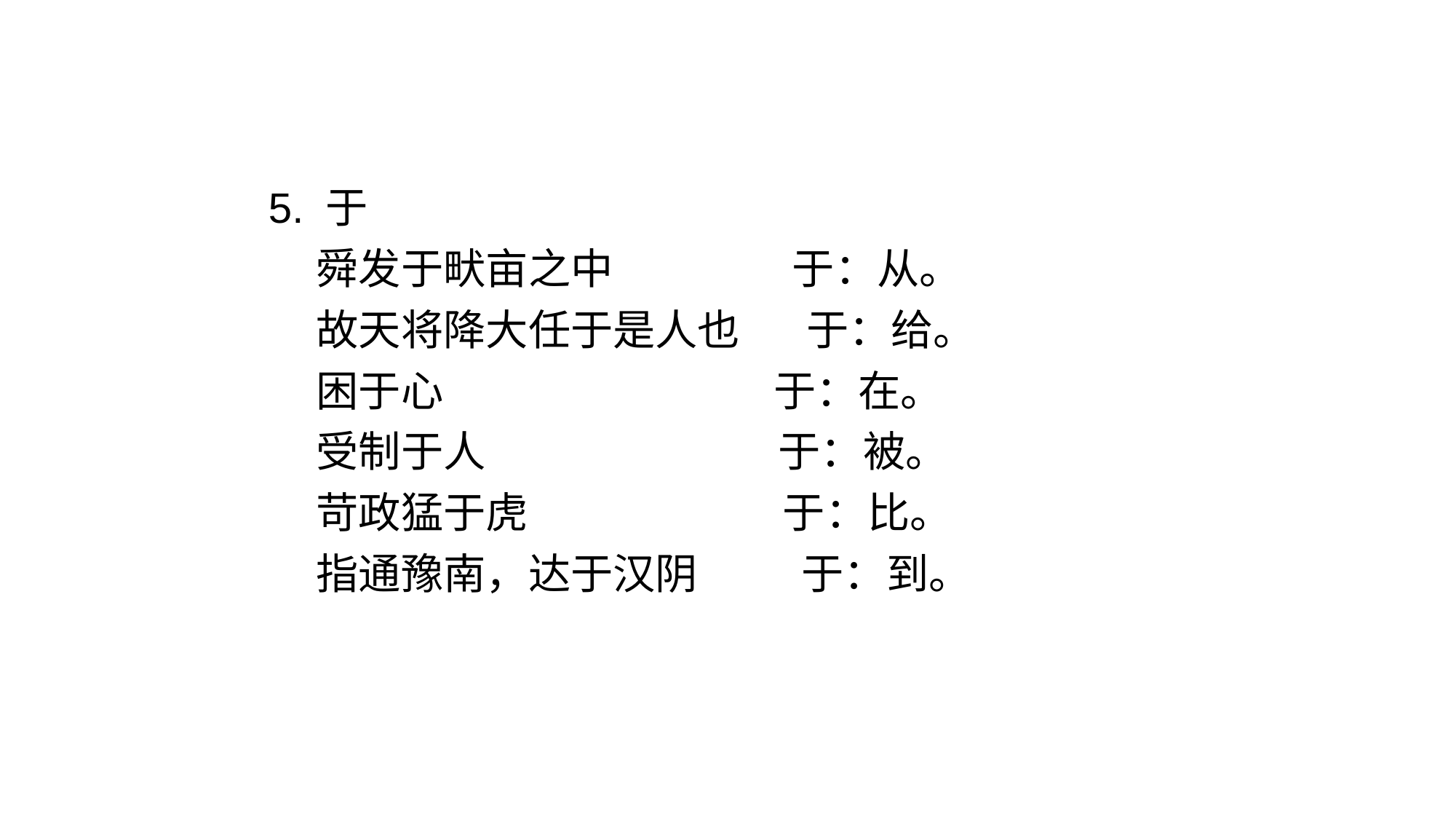

5. 于
    舜发于畎亩之中                   于：从。
    故天将降大任于是人也       于：给。
    困于心                                   于：在。
    受制于人                               于：被。
    苛政猛于虎                           于：比。
    指通豫南，达于汉阴           于：到。